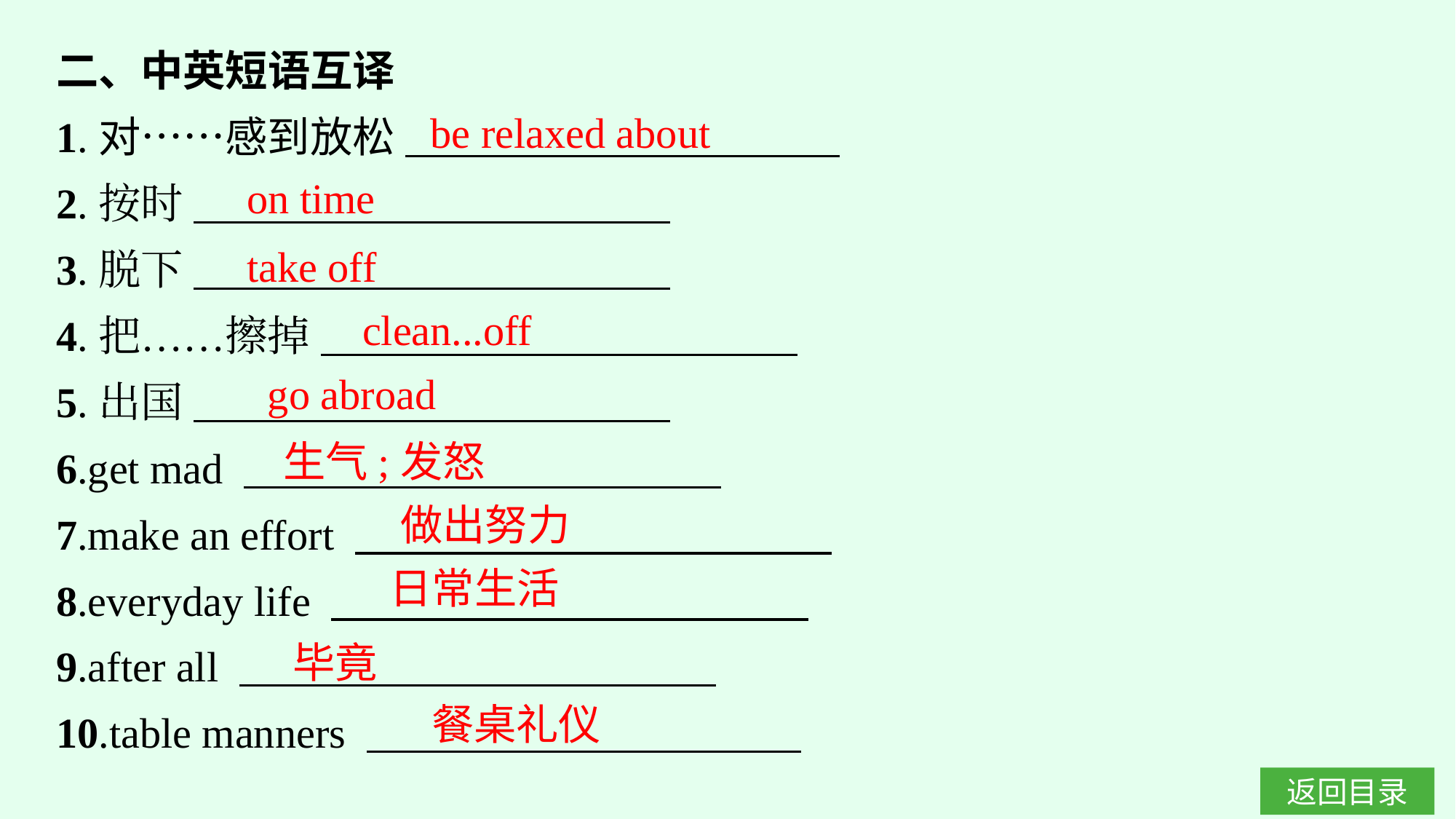

二、中英短语互译
1.对……感到放松
2.按时
3.脱下
4.把……擦掉
5.出国
6.get mad
7.make an effort
8.everyday life
9.after all
10.table manners
be relaxed about
on time
take off
clean...off
go abroad
生气;发怒
做出努力
日常生活
毕竟
餐桌礼仪